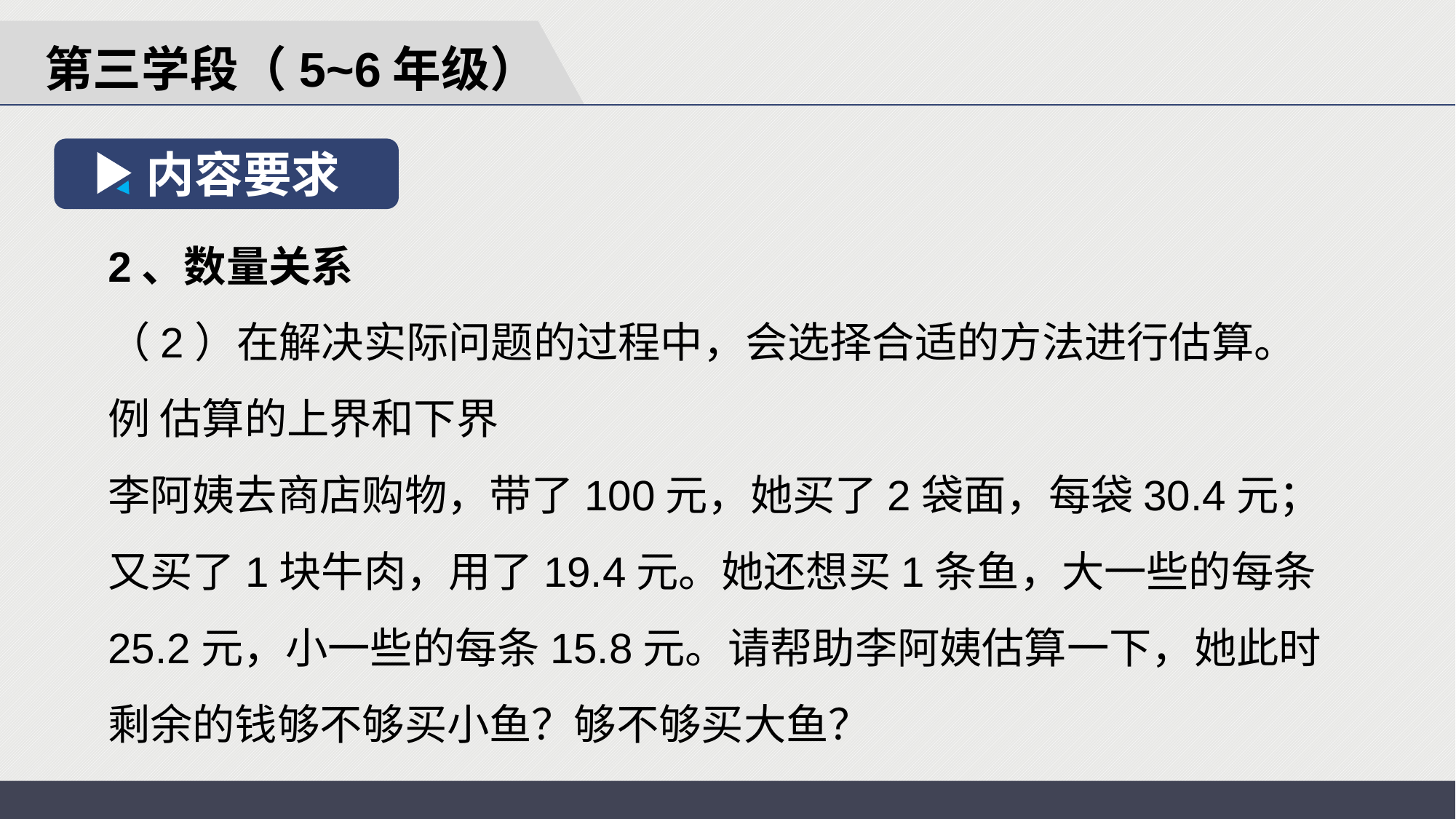

第三学段（5~6年级）
内容要求

2、数量关系
（2）在解决实际问题的过程中，会选择合适的方法进行估算。
例 估算的上界和下界
李阿姨去商店购物，带了100元，她买了2袋面，每袋30.4元；又买了1块牛肉，用了19.4元。她还想买1条鱼，大一些的每条25.2元，小一些的每条15.8元。请帮助李阿姨估算一下，她此时剩余的钱够不够买小鱼？够不够买大鱼？